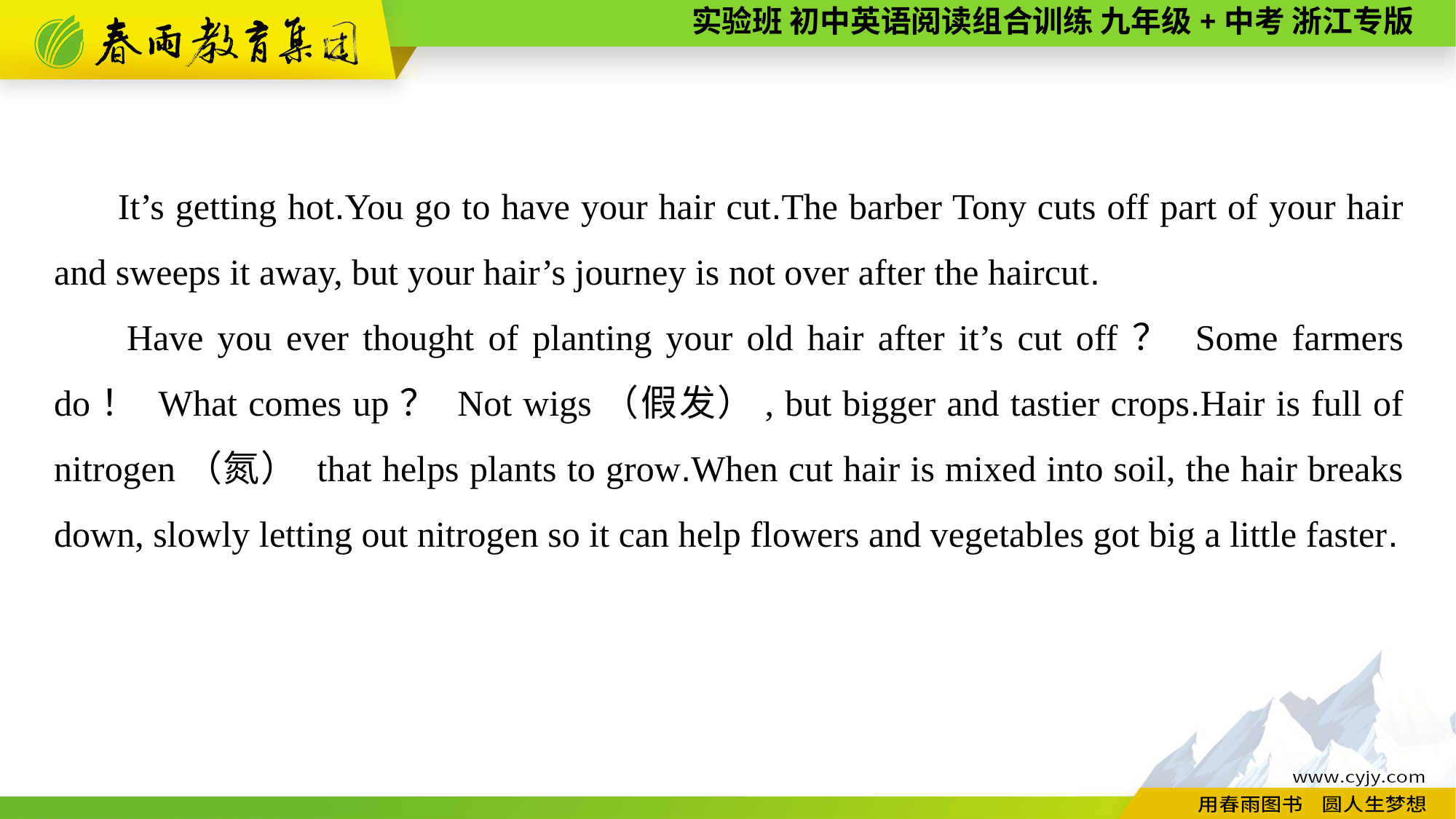

It’s getting hot.You go to have your hair cut.The barber Tony cuts off part of your hair and sweeps it away, but your hair’s journey is not over after the haircut.
Have you ever thought of planting your old hair after it’s cut off？ Some farmers do！ What comes up？ Not wigs（假发）, but bigger and tastier crops.Hair is full of nitrogen（氮） that helps plants to grow.When cut hair is mixed into soil, the hair breaks down, slowly letting out nitrogen so it can help flowers and vegetables got big a little faster.